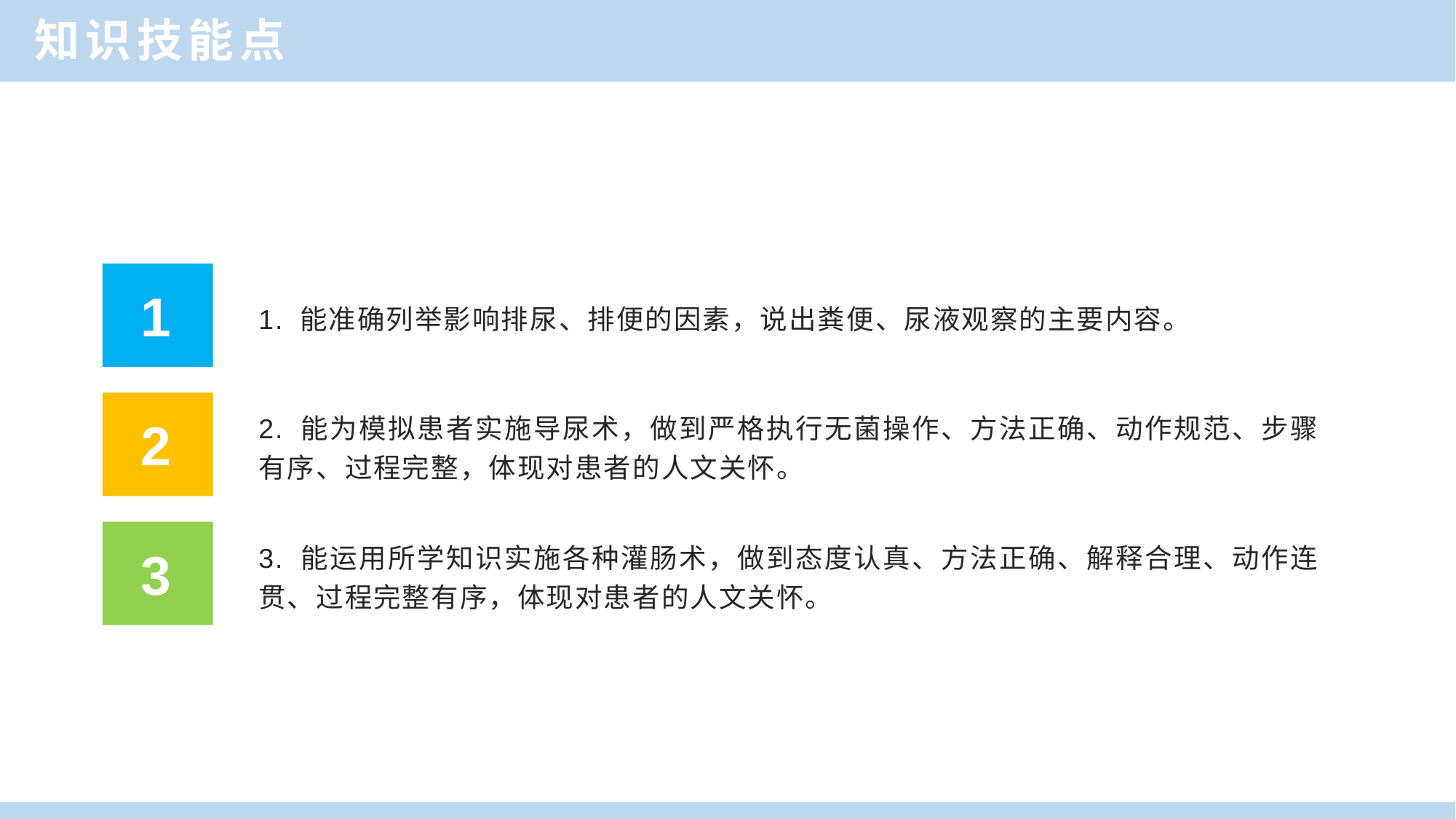

知识技能点

1. 能准确列举影响排尿、排便的因素，说出粪便、尿液观察的主要内容。
1

2. 能为模拟患者实施导尿术，做到严格执行无菌操作、方法正确、动作规范、步骤有序、过程完整，体现对患者的人文关怀。
2

3. 能运用所学知识实施各种灌肠术，做到态度认真、方法正确、解释合理、动作连贯、过程完整有序，体现对患者的人文关怀。
3